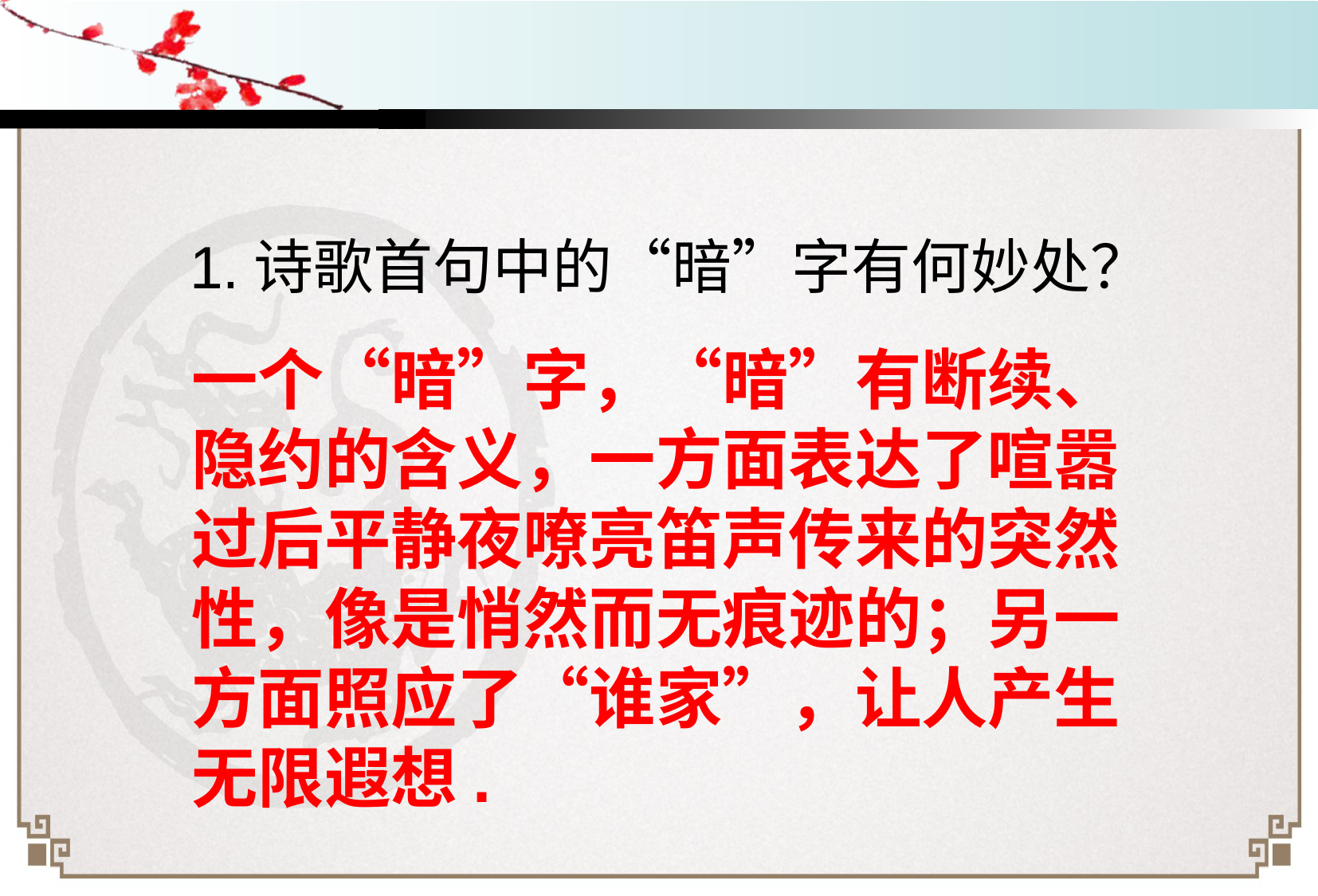

1.诗歌首句中的“暗”字有何妙处？
一个“暗”字，“暗”有断续、隐约的含义，一方面表达了喧嚣过后平静夜嘹亮笛声传来的突然性，像是悄然而无痕迹的；另一方面照应了“谁家”，让人产生无限遐想.